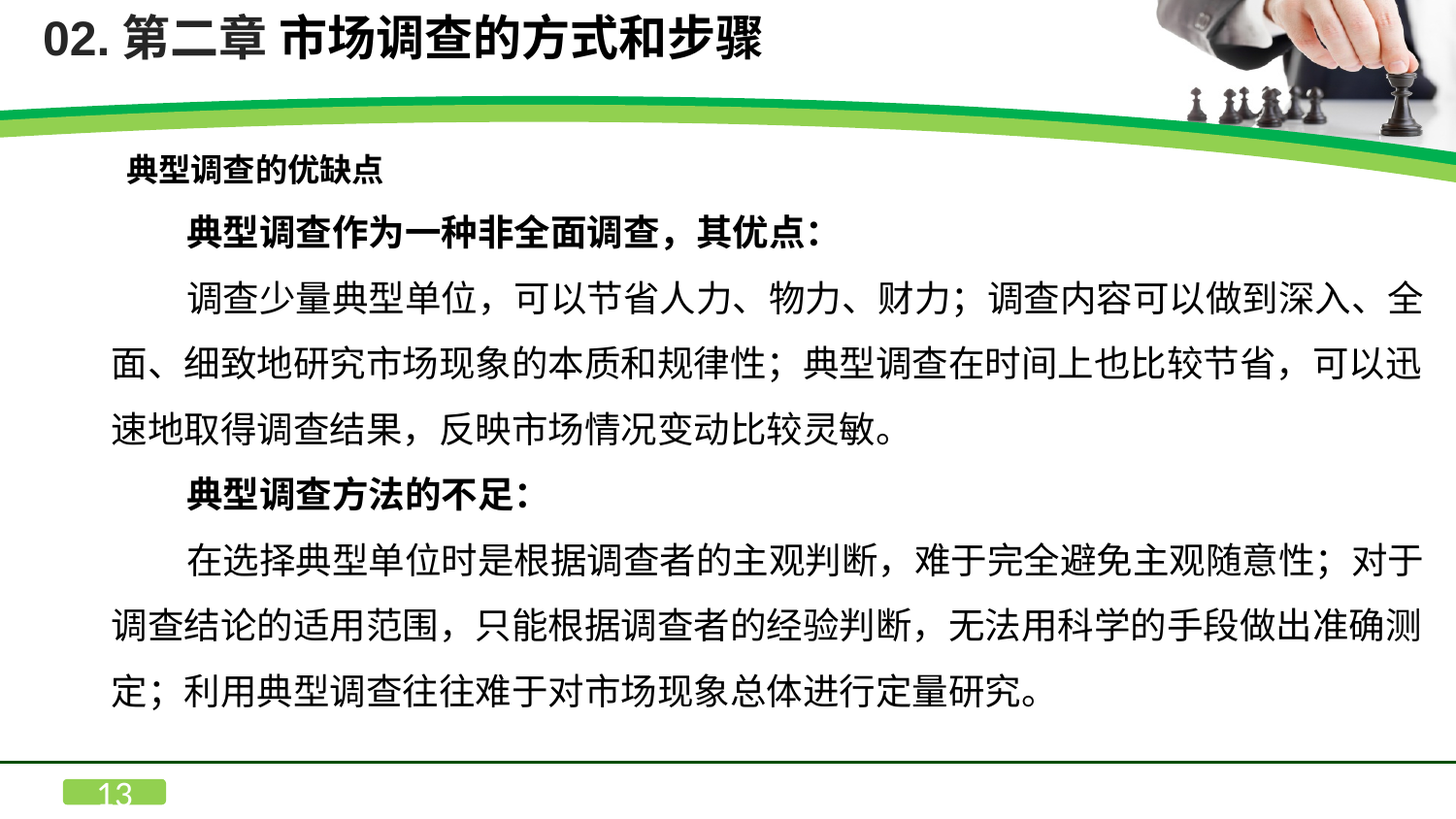

02.第二章 市场调查的方式和步骤
 典型调查的优缺点
        典型调查作为一种非全面调查，其优点：
        调查少量典型单位，可以节省人力、物力、财力；调查内容可以做到深入、全面、细致地研究市场现象的本质和规律性；典型调查在时间上也比较节省，可以迅速地取得调查结果，反映市场情况变动比较灵敏。
        典型调查方法的不足：
        在选择典型单位时是根据调查者的主观判断，难于完全避免主观随意性；对于调查结论的适用范围，只能根据调查者的经验判断，无法用科学的手段做出准确测定；利用典型调查往往难于对市场现象总体进行定量研究。